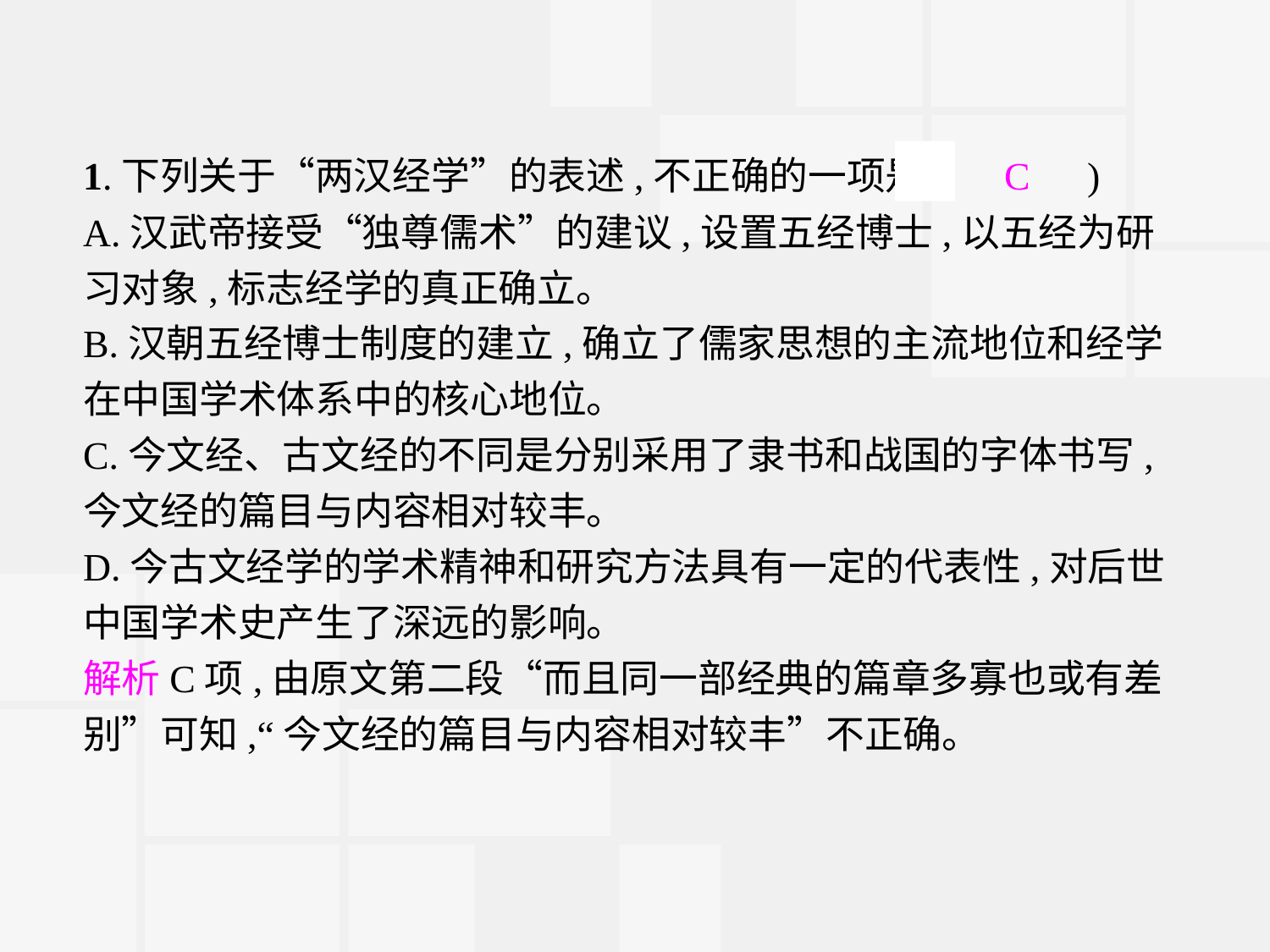

1.下列关于“两汉经学”的表述,不正确的一项是(　C　)
A.汉武帝接受“独尊儒术”的建议,设置五经博士,以五经为研习对象,标志经学的真正确立。
B.汉朝五经博士制度的建立,确立了儒家思想的主流地位和经学在中国学术体系中的核心地位。
C.今文经、古文经的不同是分别采用了隶书和战国的字体书写,今文经的篇目与内容相对较丰。
D.今古文经学的学术精神和研究方法具有一定的代表性,对后世中国学术史产生了深远的影响。
解析C项,由原文第二段“而且同一部经典的篇章多寡也或有差别”可知,“今文经的篇目与内容相对较丰”不正确。